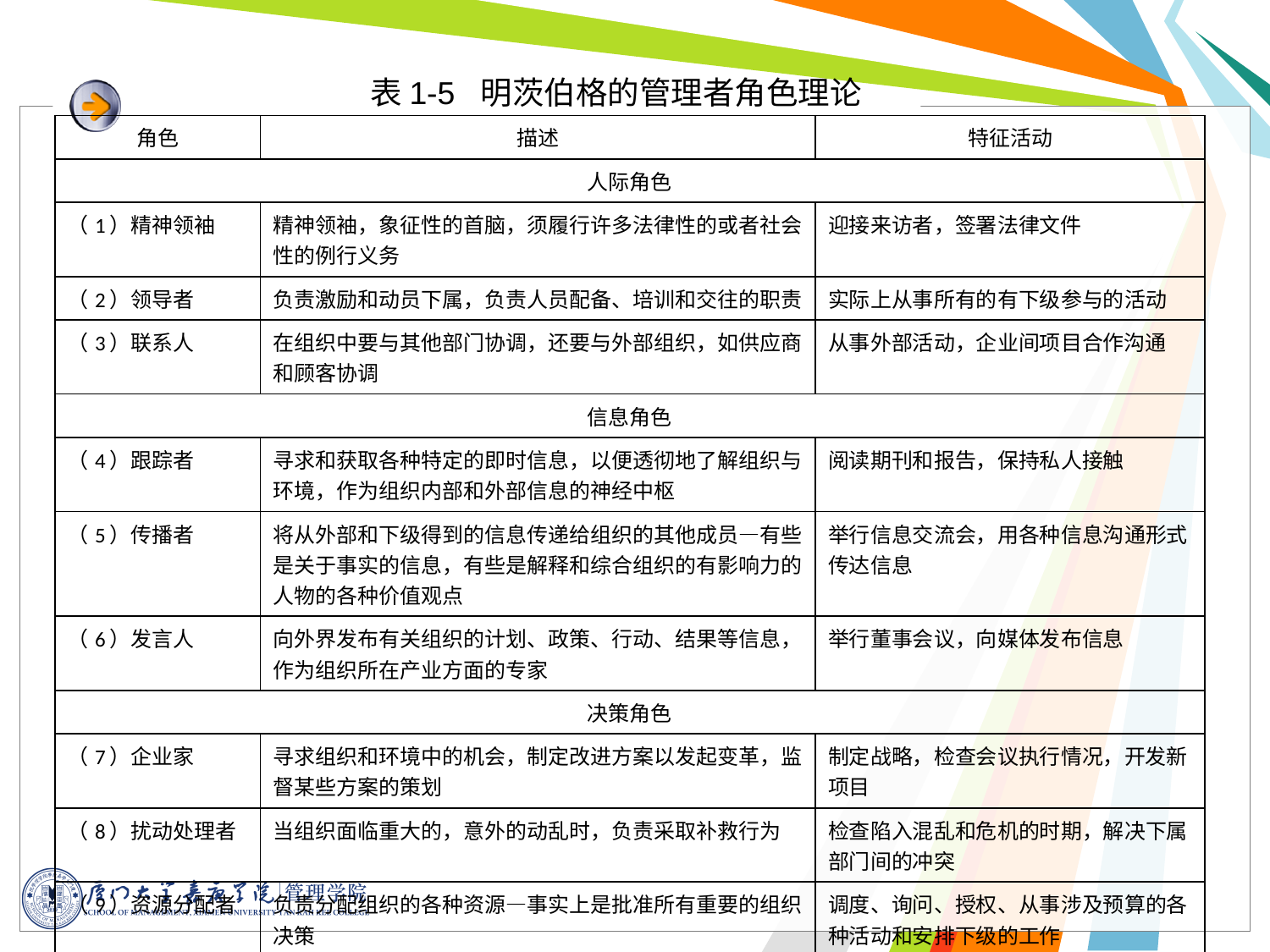

表1-5  明茨伯格的管理者角色理论
| 角色 | 描述 | 特征活动 |
| --- | --- | --- |
| 人际角色 |  |  |
| （1）精神领袖 | 精神领袖，象征性的首脑，须履行许多法律性的或者社会性的例行义务 | 迎接来访者，签署法律文件 |
| （2）领导者 | 负责激励和动员下属，负责人员配备、培训和交往的职责 | 实际上从事所有的有下级参与的活动 |
| （3）联系人 | 在组织中要与其他部门协调，还要与外部组织，如供应商和顾客协调 | 从事外部活动，企业间项目合作沟通 |
| 信息角色 |  |  |
| （4）跟踪者 | 寻求和获取各种特定的即时信息，以便透彻地了解组织与环境，作为组织内部和外部信息的神经中枢 | 阅读期刊和报告，保持私人接触 |
| （5）传播者 | 将从外部和下级得到的信息传递给组织的其他成员—有些是关于事实的信息，有些是解释和综合组织的有影响力的人物的各种价值观点 | 举行信息交流会，用各种信息沟通形式传达信息 |
| （6）发言人 | 向外界发布有关组织的计划、政策、行动、结果等信息，作为组织所在产业方面的专家 | 举行董事会议，向媒体发布信息 |
| 决策角色 |  |  |
| （7）企业家 | 寻求组织和环境中的机会，制定改进方案以发起变革，监督某些方案的策划 | 制定战略，检查会议执行情况，开发新项目 |
| （8）扰动处理者 | 当组织面临重大的，意外的动乱时，负责采取补救行为 | 检查陷入混乱和危机的时期，解决下属部门间的冲突 |
| （9）资源分配者 | 负责分配组织的各种资源—事实上是批准所有重要的组织决策 | 调度、询问、授权、从事涉及预算的各种活动和安排下级的工作 |
| （10）谈判者 | 在主要的谈判中作为组织的代表 | 参与工会进行合同谈判 |